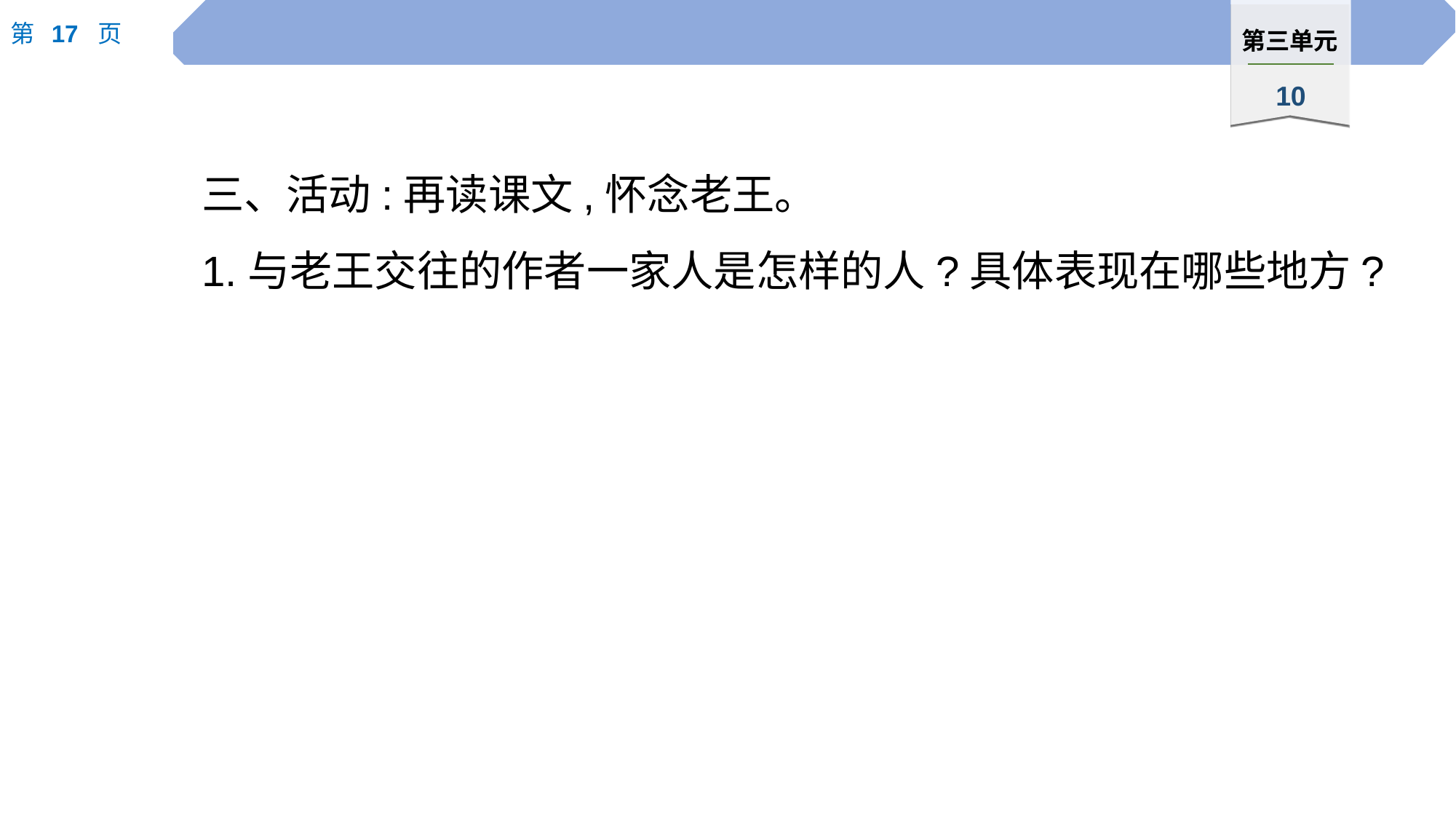

三、活动:再读课文,怀念老王。
1.与老王交往的作者一家人是怎样的人?具体表现在哪些地方?